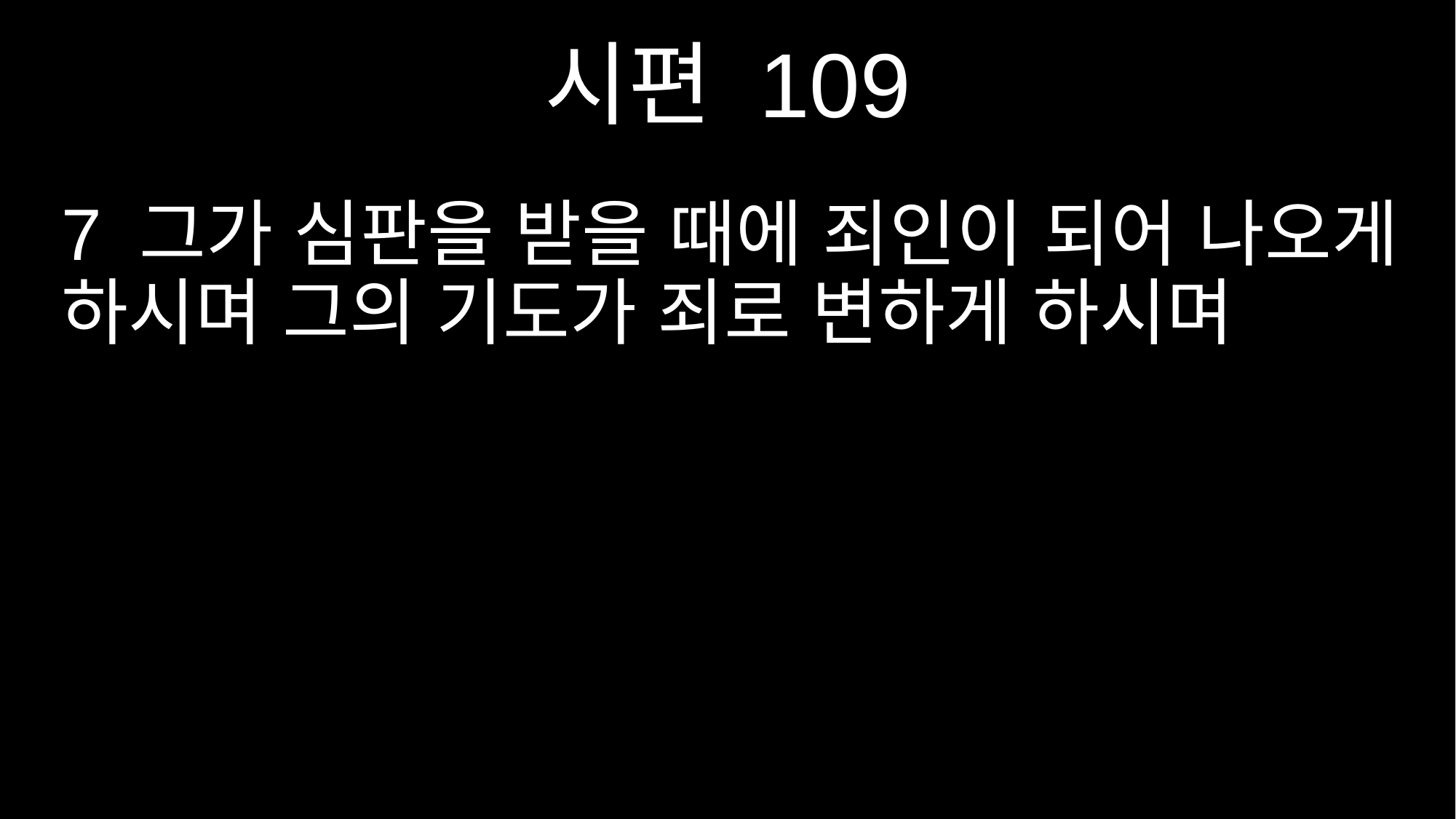

시편 109
7 그가 심판을 받을 때에 죄인이 되어 나오게 하시며 그의 기도가 죄로 변하게 하시며